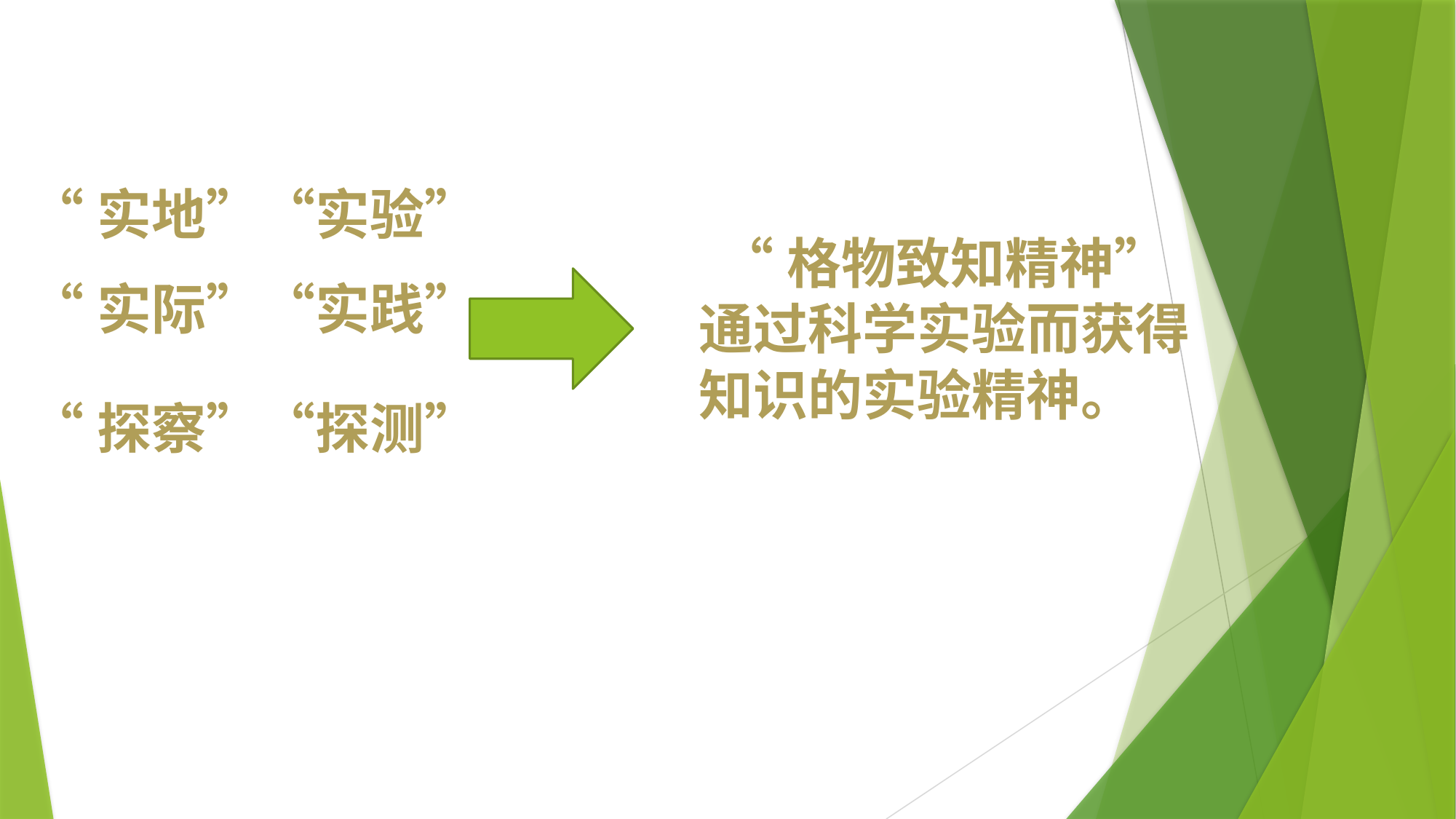

“实地”“实验”
“格物致知精神”
通过科学实验而获得
知识的实验精神。

“实际”“实践”
“探察”“探测”